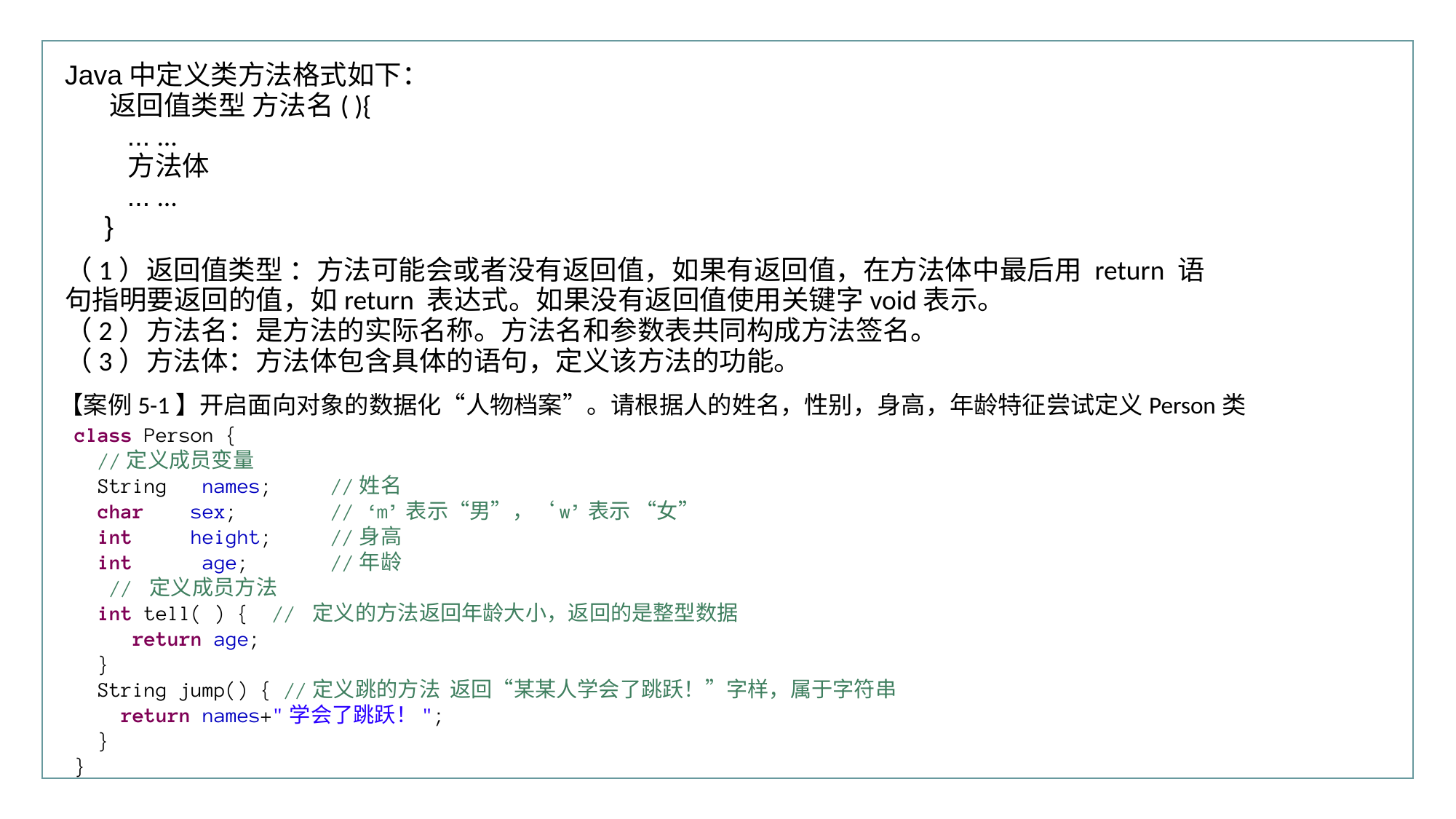

行业PPT模板http://www.XX.com/hangye/

Java中定义类方法格式如下：
 返回值类型 方法名( ){
    ... …
    方法体
    ... …
 }
（1）返回值类型 ：方法可能会或者没有返回值，如果有返回值，在方法体中最后用 return 语句指明要返回的值，如return 表达式。如果没有返回值使用关键字void表示。
（2）方法名：是方法的实际名称。方法名和参数表共同构成方法签名。
（3）方法体：方法体包含具体的语句，定义该方法的功能。
【案例5-1】开启面向对象的数据化“人物档案”。请根据人的姓名，性别，身高，年龄特征尝试定义Person类
class Person {
  //定义成员变量
  String   names;     //姓名
  char    sex;        // ‘m’表示“男”，‘w’表示 “女”
  int     height;     //身高
  int      age;       //年龄
   // 定义成员方法
  int tell( ) {  // 定义的方法返回年龄大小，返回的是整型数据
     return age;
  }
  String jump() { //定义跳的方法  返回“某某人学会了跳跃！”字样，属于字符串
    return names+"学会了跳跃！";
  }
}